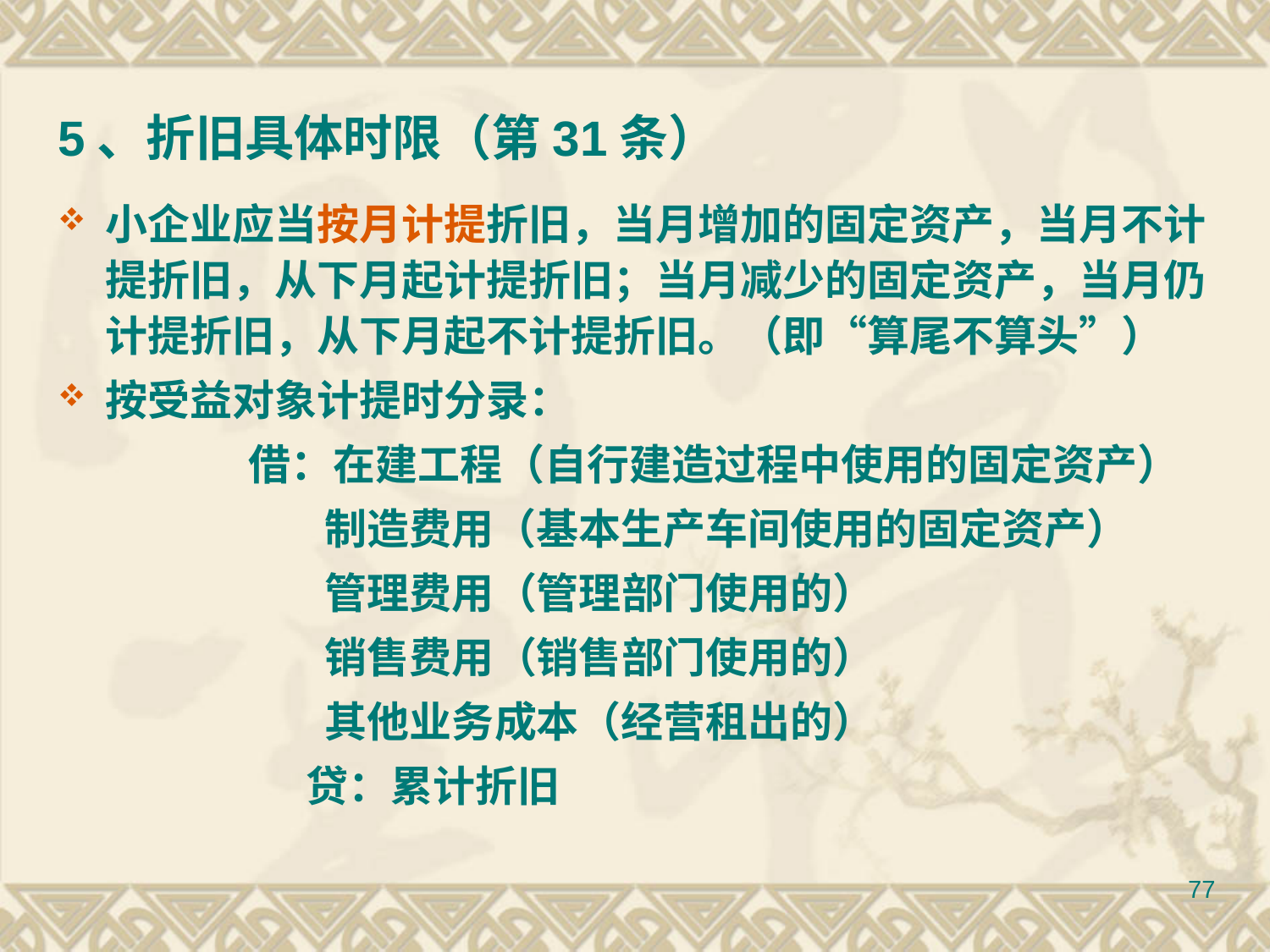

# 5、折旧具体时限（第31条）
小企业应当按月计提折旧，当月增加的固定资产，当月不计提折旧，从下月起计提折旧；当月减少的固定资产，当月仍计提折旧，从下月起不计提折旧。（即“算尾不算头”）
按受益对象计提时分录：
                   借：在建工程（自行建造过程中使用的固定资产）
                           制造费用（基本生产车间使用的固定资产）
                           管理费用（管理部门使用的）
                           销售费用（销售部门使用的）
                           其他业务成本（经营租出的）
                         贷：累计折旧
77